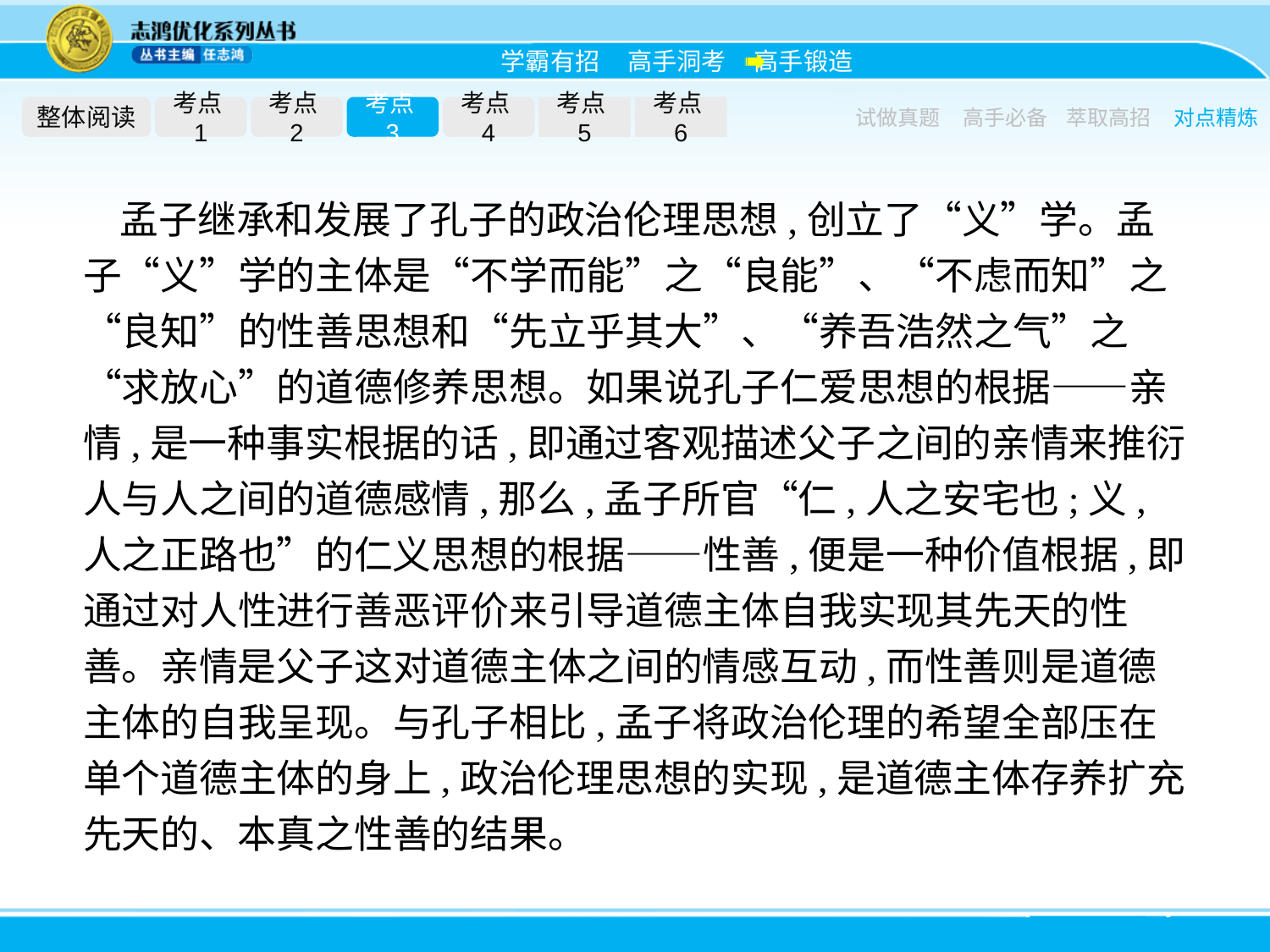

整体阅读
考点1
考点2
考点3
考点4
考点5
考点6
试做真题
高手必备
萃取高招
对点精炼
孟子继承和发展了孔子的政治伦理思想,创立了“义”学。孟子“义”学的主体是“不学而能”之“良能”、“不虑而知”之“良知”的性善思想和“先立乎其大”、“养吾浩然之气”之“求放心”的道德修养思想。如果说孔子仁爱思想的根据——亲情,是一种事实根据的话,即通过客观描述父子之间的亲情来推衍人与人之间的道德感情,那么,孟子所官“仁,人之安宅也;义,人之正路也”的仁义思想的根据——性善,便是一种价值根据,即通过对人性进行善恶评价来引导道德主体自我实现其先天的性善。亲情是父子这对道德主体之间的情感互动,而性善则是道德主体的自我呈现。与孔子相比,孟子将政治伦理的希望全部压在单个道德主体的身上,政治伦理思想的实现,是道德主体存养扩充先天的、本真之性善的结果。